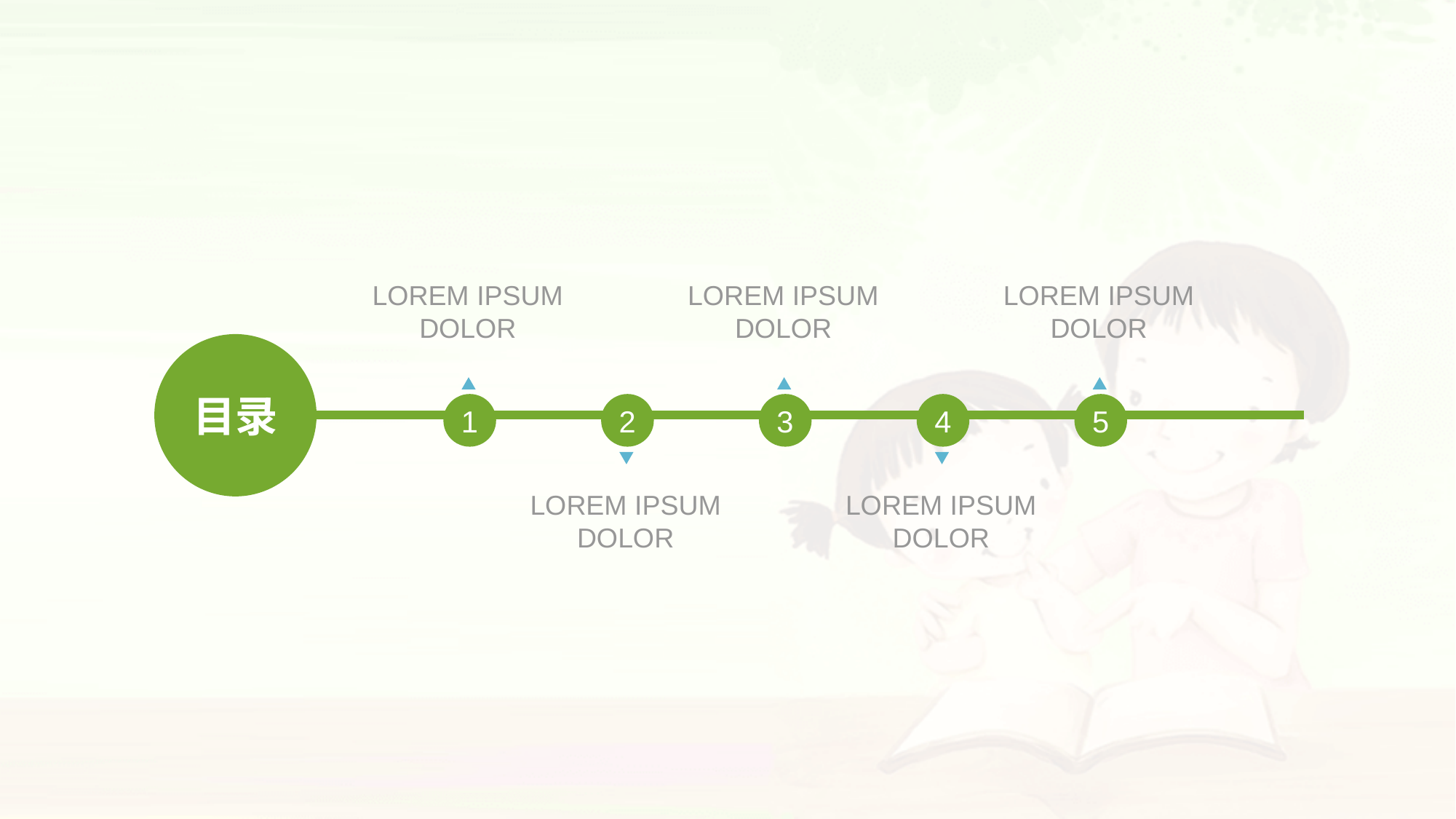

LOREM IPSUM DOLOR
5

LOREM IPSUM DOLOR
1

LOREM IPSUM DOLOR
3

目录
LOREM IPSUM DOLOR
2

LOREM IPSUM DOLOR
4